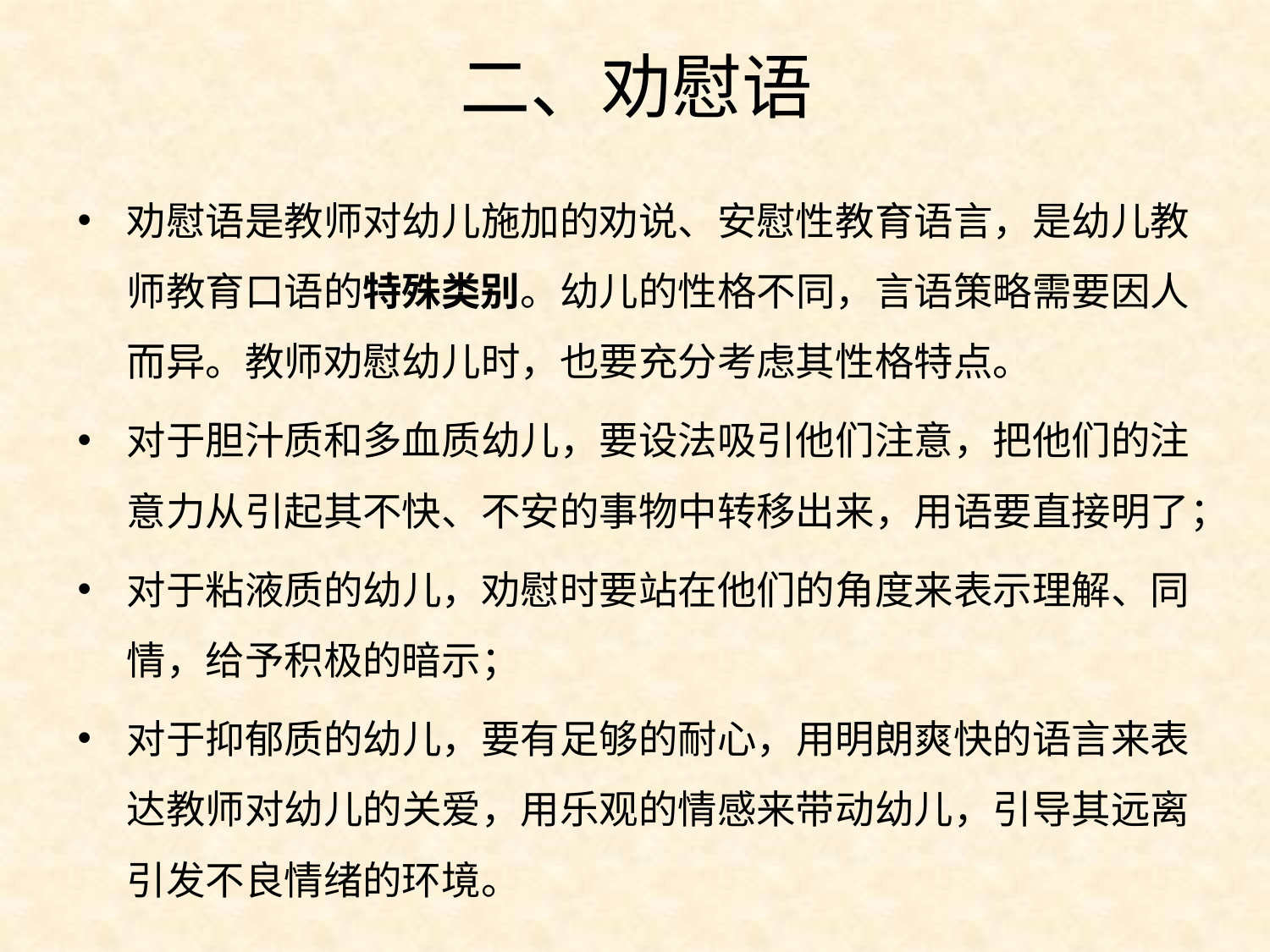

# 二、劝慰语
劝慰语是教师对幼儿施加的劝说、安慰性教育语言，是幼儿教师教育口语的特殊类别。幼儿的性格不同，言语策略需要因人而异。教师劝慰幼儿时，也要充分考虑其性格特点。
对于胆汁质和多血质幼儿，要设法吸引他们注意，把他们的注意力从引起其不快、不安的事物中转移出来，用语要直接明了；
对于粘液质的幼儿，劝慰时要站在他们的角度来表示理解、同情，给予积极的暗示；
对于抑郁质的幼儿，要有足够的耐心，用明朗爽快的语言来表达教师对幼儿的关爱，用乐观的情感来带动幼儿，引导其远离引发不良情绪的环境。